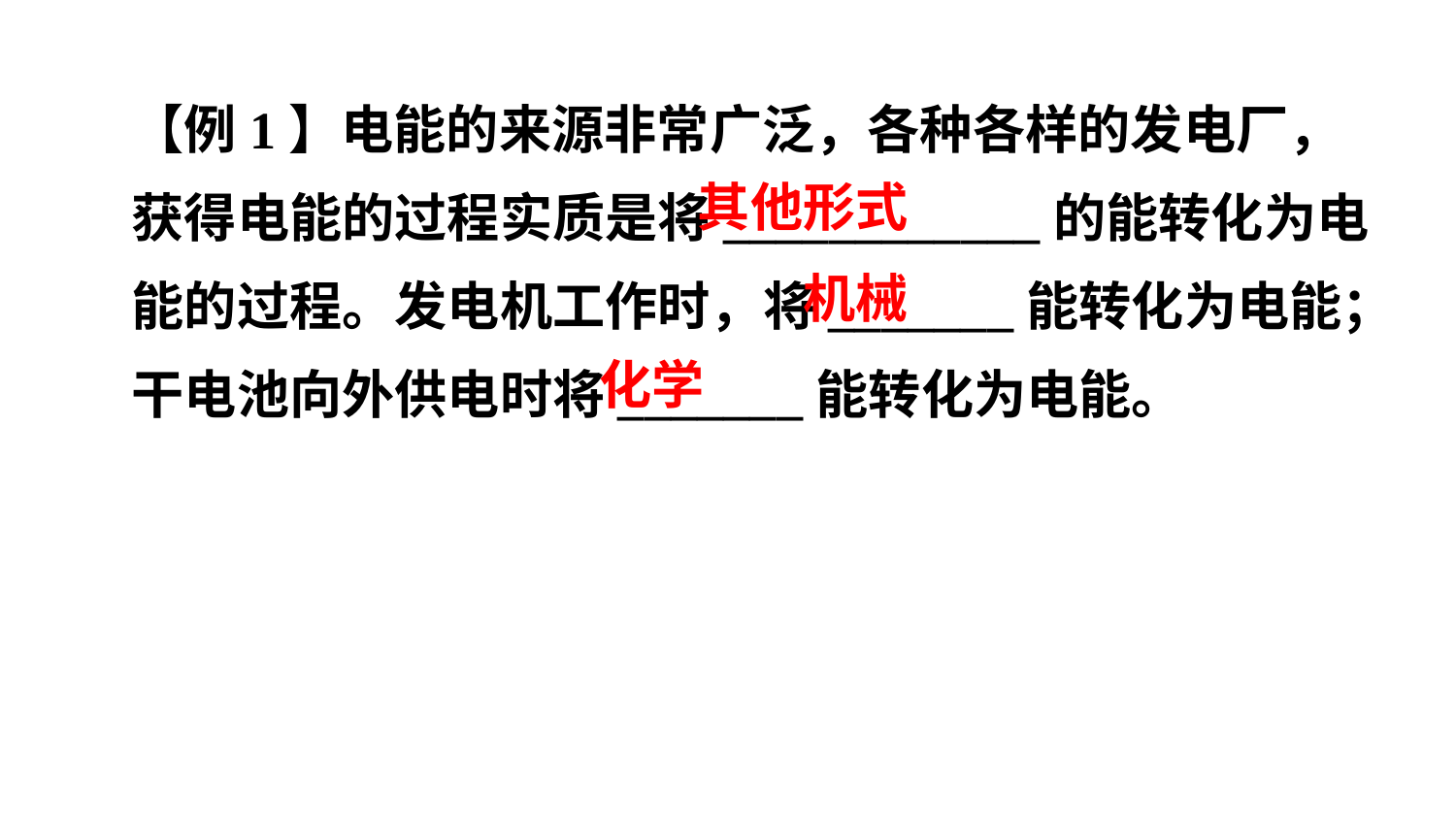

【例1】电能的来源非常广泛，各种各样的发电厂，获得电能的过程实质是将____________的能转化为电能的过程。发电机工作时，将_______能转化为电能；干电池向外供电时将_______能转化为电能。
其他形式
机械
化学